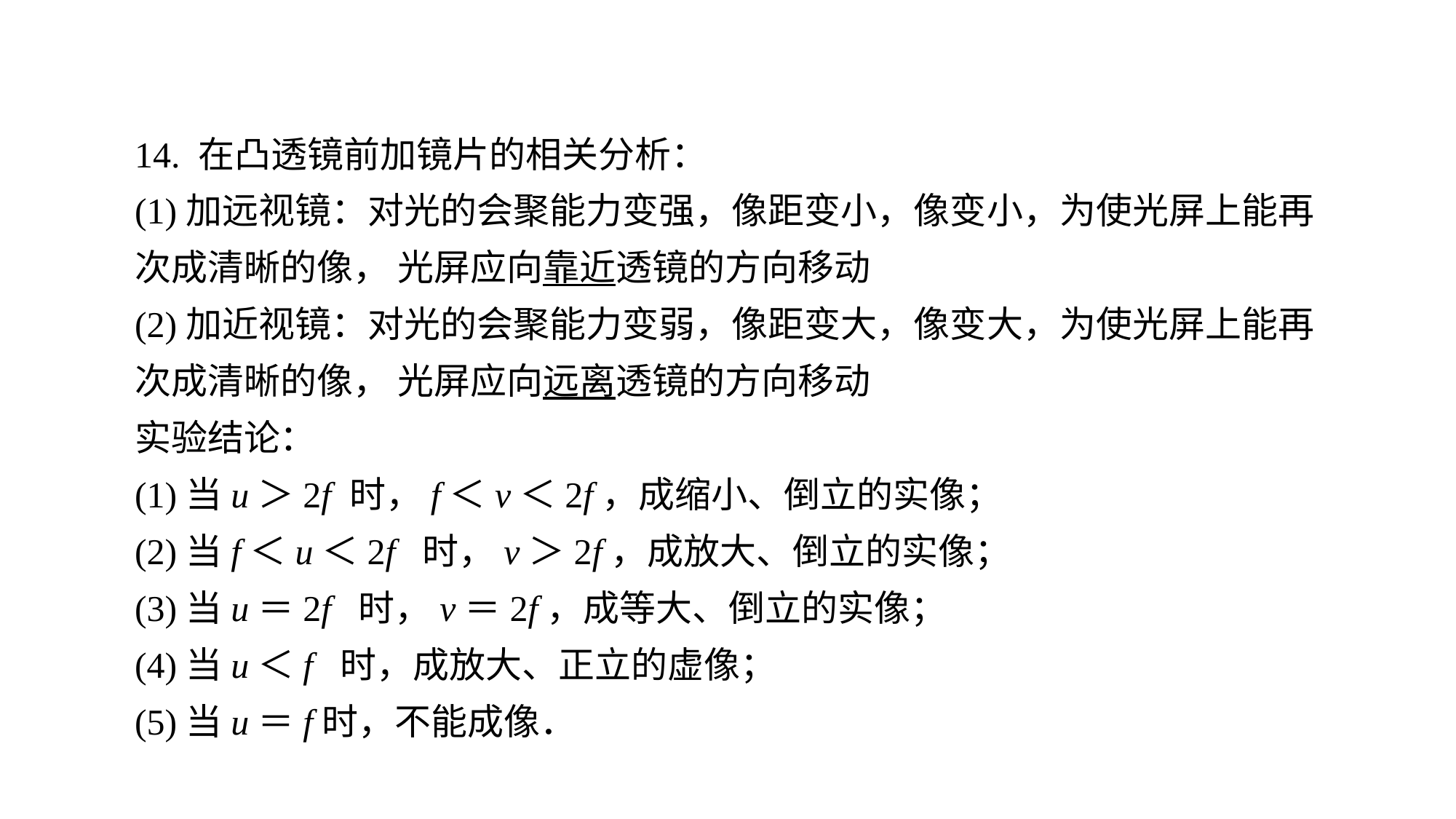

14. 在凸透镜前加镜片的相关分析：
(1)加远视镜：对光的会聚能力变强，像距变小，像变小，为使光屏上能再次成清晰的像， 光屏应向靠近透镜的方向移动
(2)加近视镜：对光的会聚能力变弱，像距变大，像变大，为使光屏上能再次成清晰的像， 光屏应向远离透镜的方向移动
实验结论：
(1)当u＞2f 时，f＜v＜2f，成缩小、倒立的实像；
(2)当f＜u＜2f  时，v＞2f，成放大、倒立的实像；
(3)当u＝2f  时，v＝2f，成等大、倒立的实像；
(4)当u＜f  时，成放大、正立的虚像；
(5)当u＝f时，不能成像．